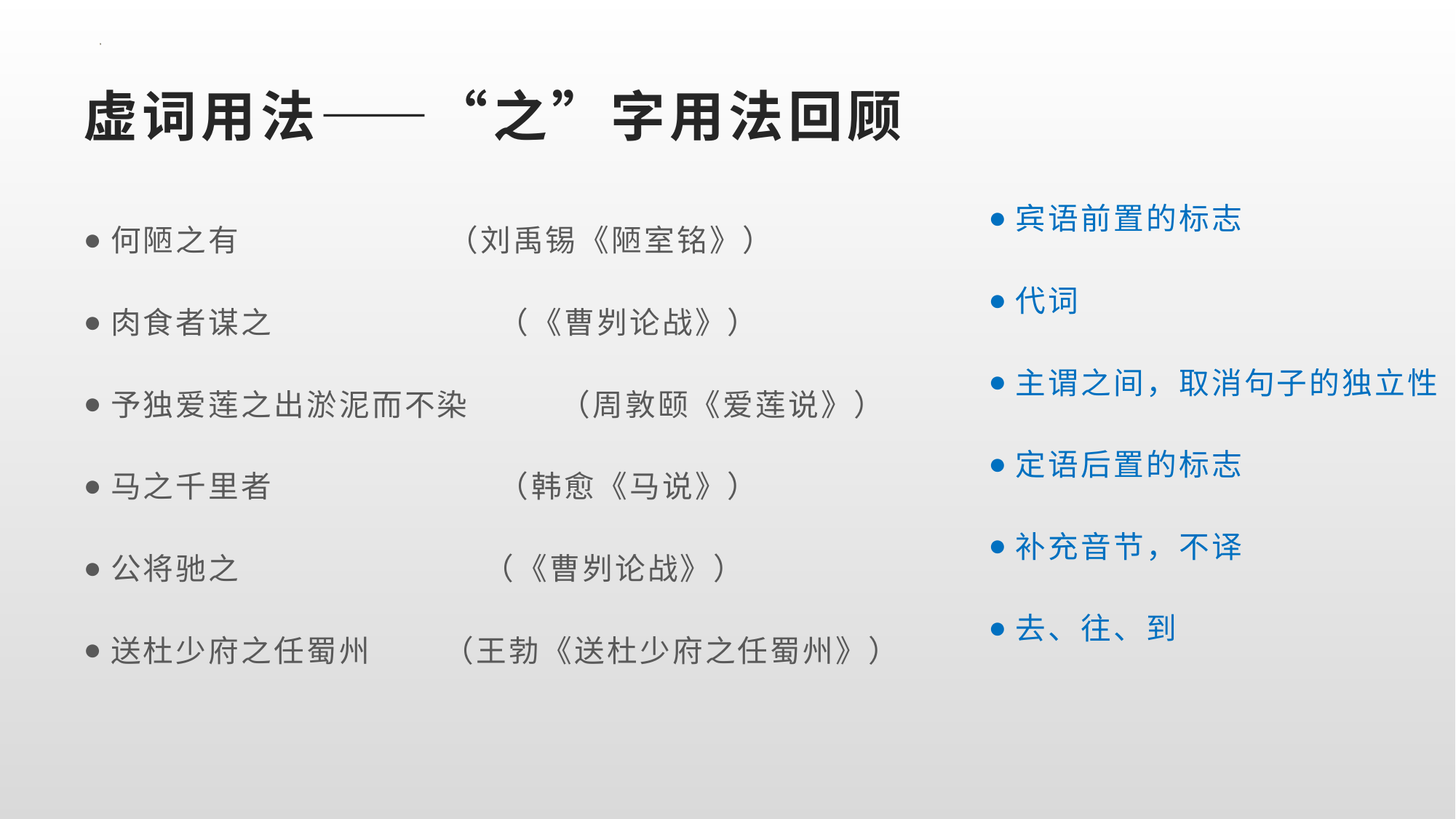

# 虚词用法——“之”字用法回顾
宾语前置的标志
代词
主谓之间，取消句子的独立性
定语后置的标志
补充音节，不译
去、往、到
何陋之有                       （刘禹锡《陋室铭》）
肉食者谋之                         （《曹刿论战》）
予独爱莲之出淤泥而不染          （周敦颐《爱莲说》）
马之千里者                         （韩愈《马说》）
公将驰之                           （《曹刿论战》）
送杜少府之任蜀州        （王勃《送杜少府之任蜀州》）